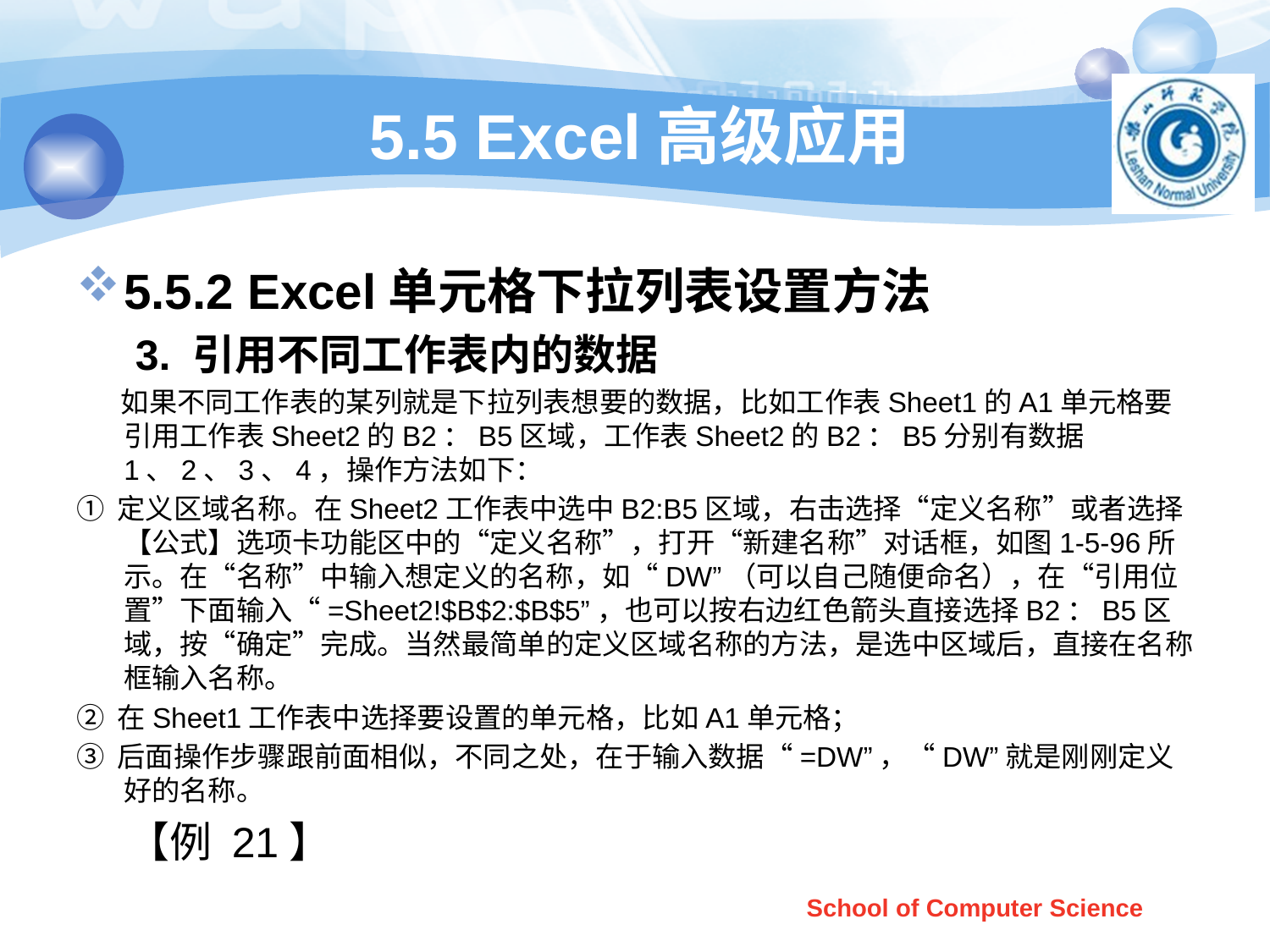

5.5 Excel高级应用
5.5.2 Excel单元格下拉列表设置方法
     3. 引用不同工作表内的数据
      如果不同工作表的某列就是下拉列表想要的数据，比如工作表Sheet1的A1单元格要引用工作表Sheet2的B2：B5区域，工作表Sheet2的B2：B5分别有数据1、2、3、4，操作方法如下：
① 定义区域名称。在Sheet2工作表中选中B2:B5区域，右击选择“定义名称”或者选择【公式】选项卡功能区中的“定义名称”，打开“新建名称”对话框，如图1-5-96所示。在“名称”中输入想定义的名称，如“DW”（可以自己随便命名），在“引用位置”下面输入“=Sheet2!$B$2:$B$5”，也可以按右边红色箭头直接选择B2：B5区域，按“确定”完成。当然最简单的定义区域名称的方法，是选中区域后，直接在名称框输入名称。
② 在Sheet1工作表中选择要设置的单元格，比如A1单元格；
③ 后面操作步骤跟前面相似，不同之处，在于输入数据“=DW”，“DW”就是刚刚定义好的名称。
       【例 21】
School of Computer Science